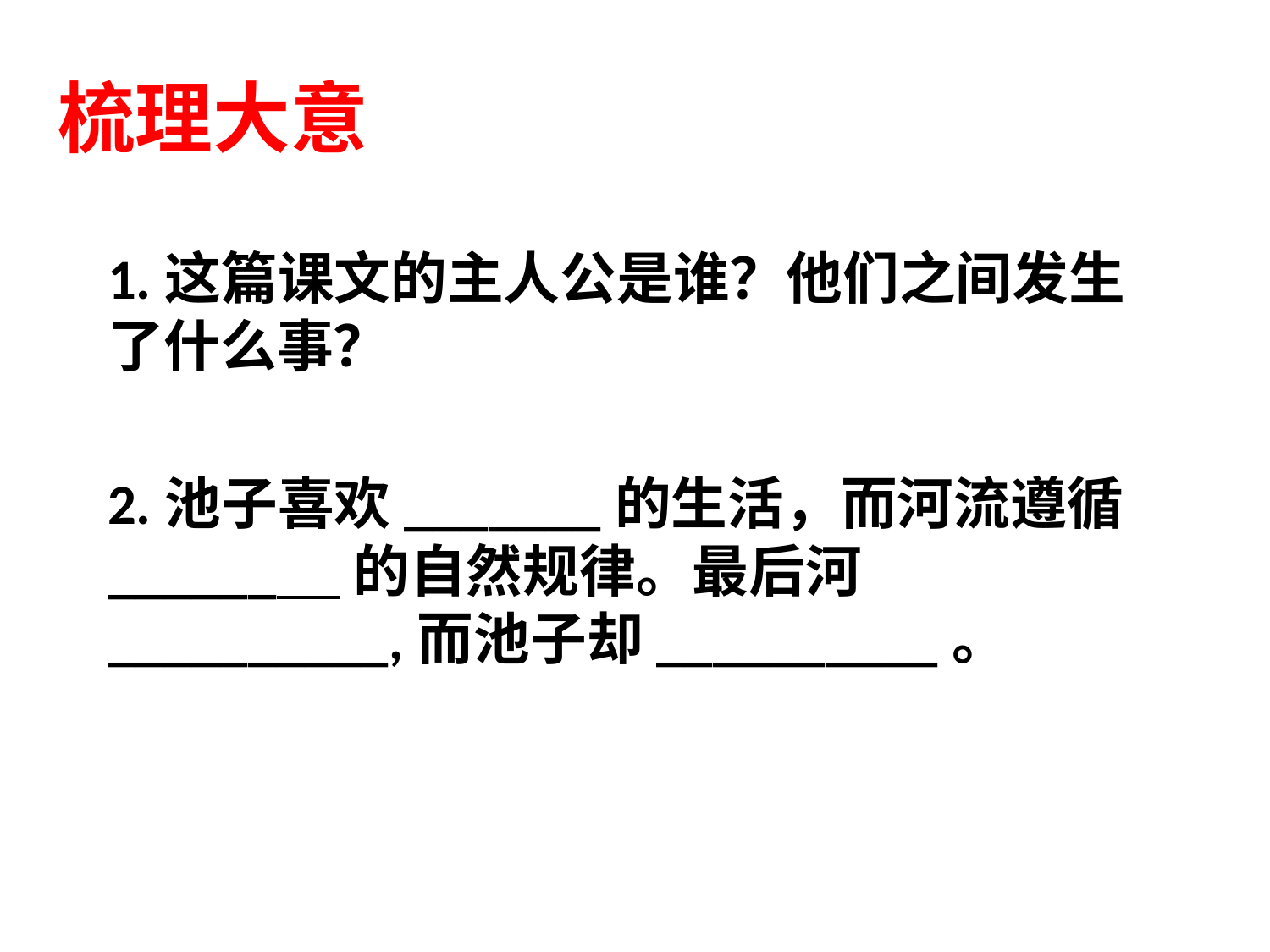

# 梳理大意
1.这篇课文的主人公是谁？他们之间发生了什么事？

2.池子喜欢_______的生活，而河流遵循______     的自然规律。最后河__________,而池子却__________。